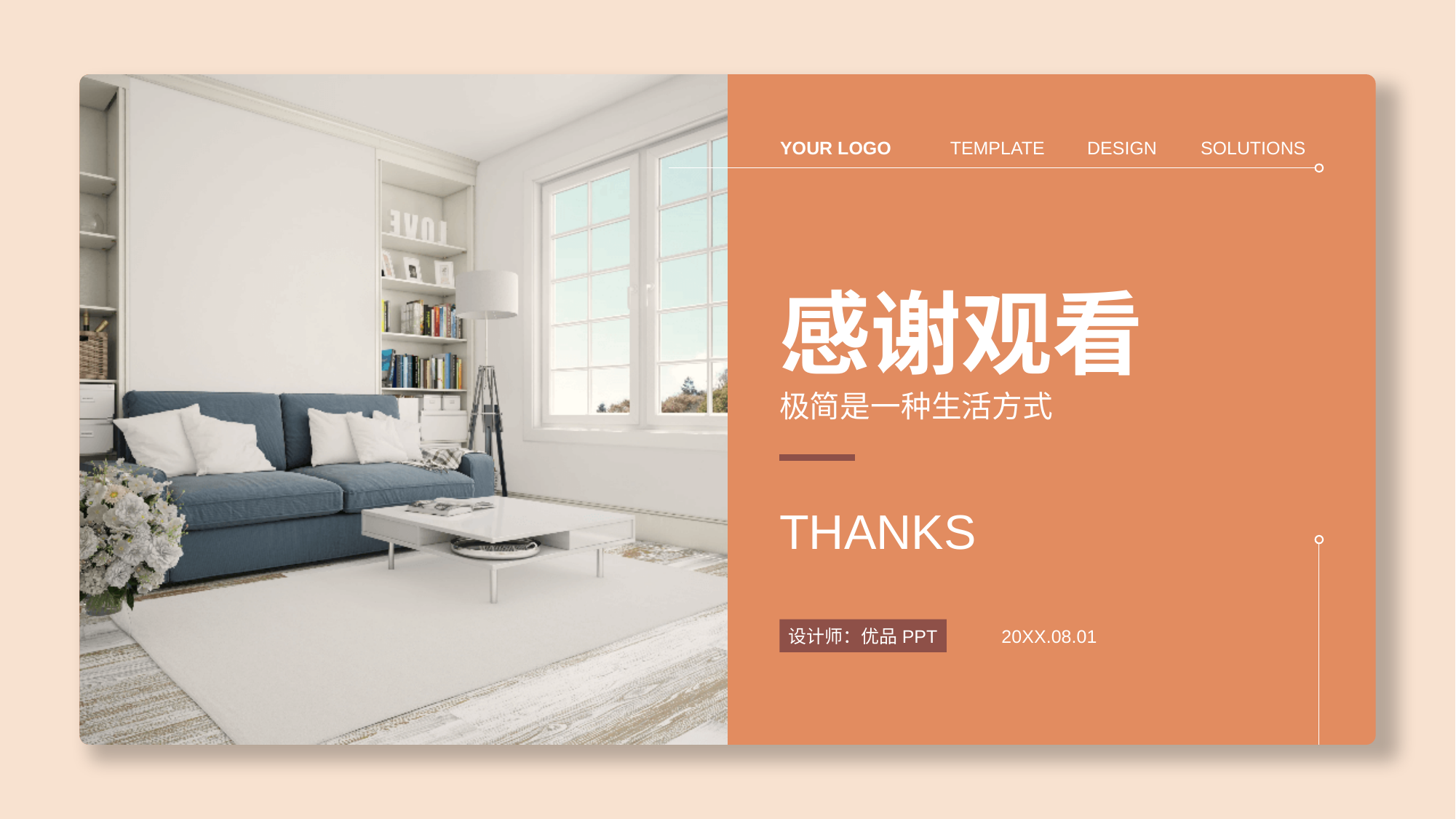

YOUR LOGO
TEMPLATE
DESIGN
SOLUTIONS

感谢观看
极简是一种生活方式
THANKS

设计师：优品PPT
20XX.08.01